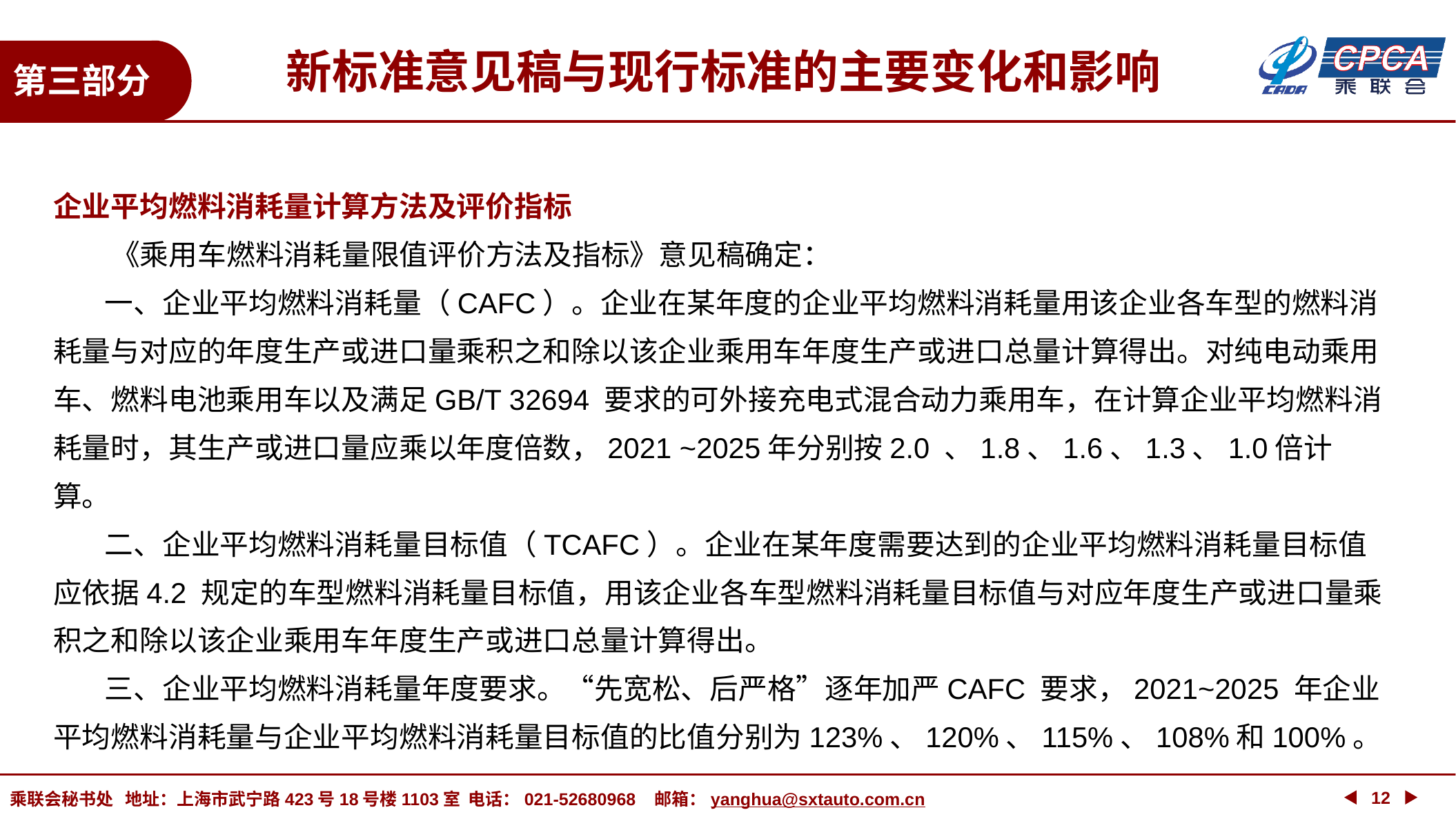

新标准意见稿与现行标准的主要变化和影响

第三部分
企业平均燃料消耗量计算方法及评价指标
        《乘用车燃料消耗量限值评价方法及指标》意见稿确定：
       一、企业平均燃料消耗量（CAFC）。企业在某年度的企业平均燃料消耗量用该企业各车型的燃料消耗量与对应的年度生产或进口量乘积之和除以该企业乘用车年度生产或进口总量计算得出。对纯电动乘用车、燃料电池乘用车以及满足GB/T 32694 要求的可外接充电式混合动力乘用车，在计算企业平均燃料消耗量时，其生产或进口量应乘以年度倍数，2021 ~2025年分别按2.0 、1.8、1.6、1.3、1.0倍计算。
       二、企业平均燃料消耗量目标值（TCAFC）。企业在某年度需要达到的企业平均燃料消耗量目标值应依据4.2 规定的车型燃料消耗量目标值，用该企业各车型燃料消耗量目标值与对应年度生产或进口量乘积之和除以该企业乘用车年度生产或进口总量计算得出。
       三、企业平均燃料消耗量年度要求。“先宽松、后严格”逐年加严CAFC 要求，2021~2025 年企业平均燃料消耗量与企业平均燃料消耗量目标值的比值分别为123%、120%、115%、108%和100%。